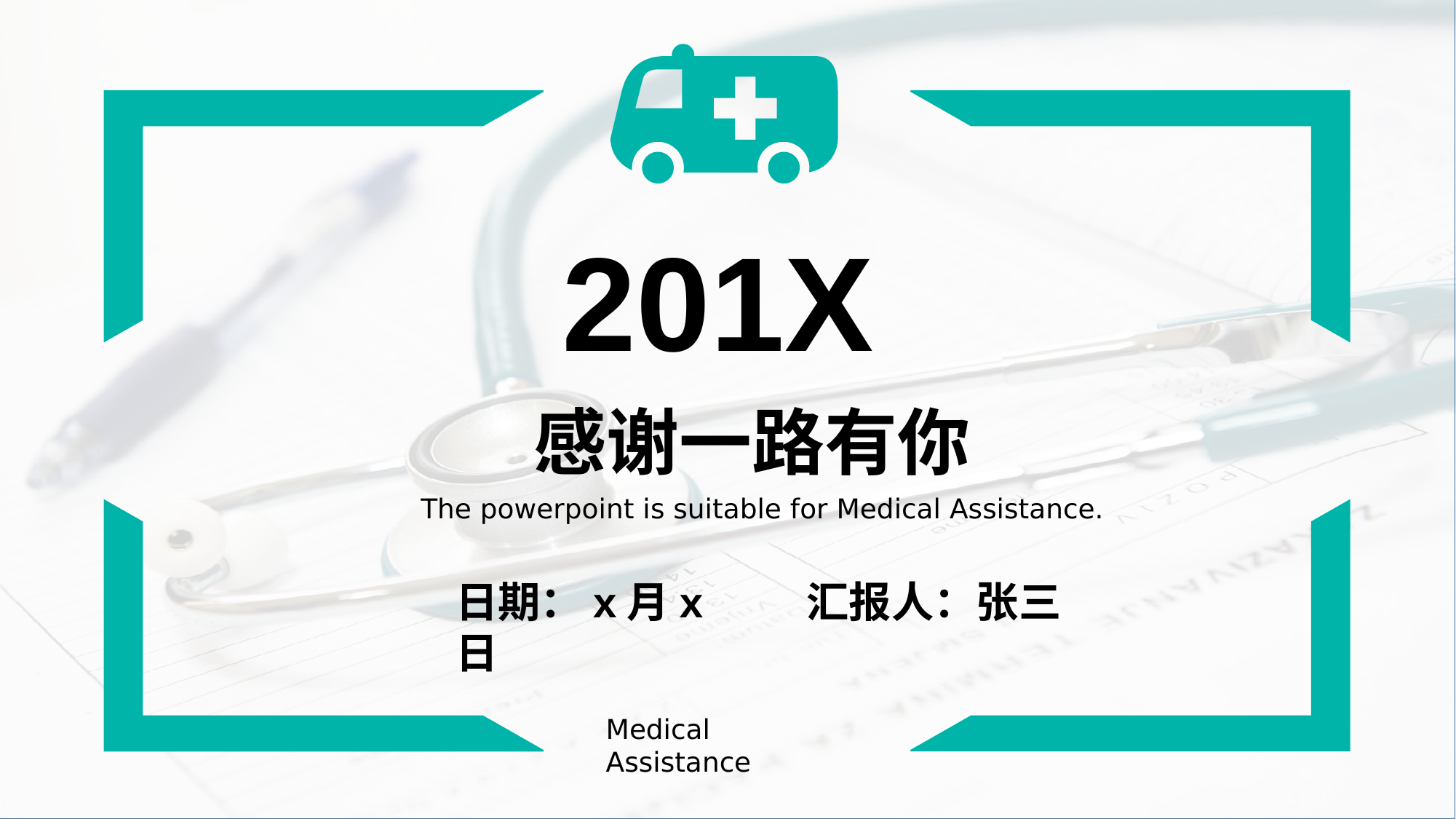

201X
感谢一路有你
The powerpoint is suitable for Medical Assistance.
汇报人：张三
日期：x月x日
Medical Assistance